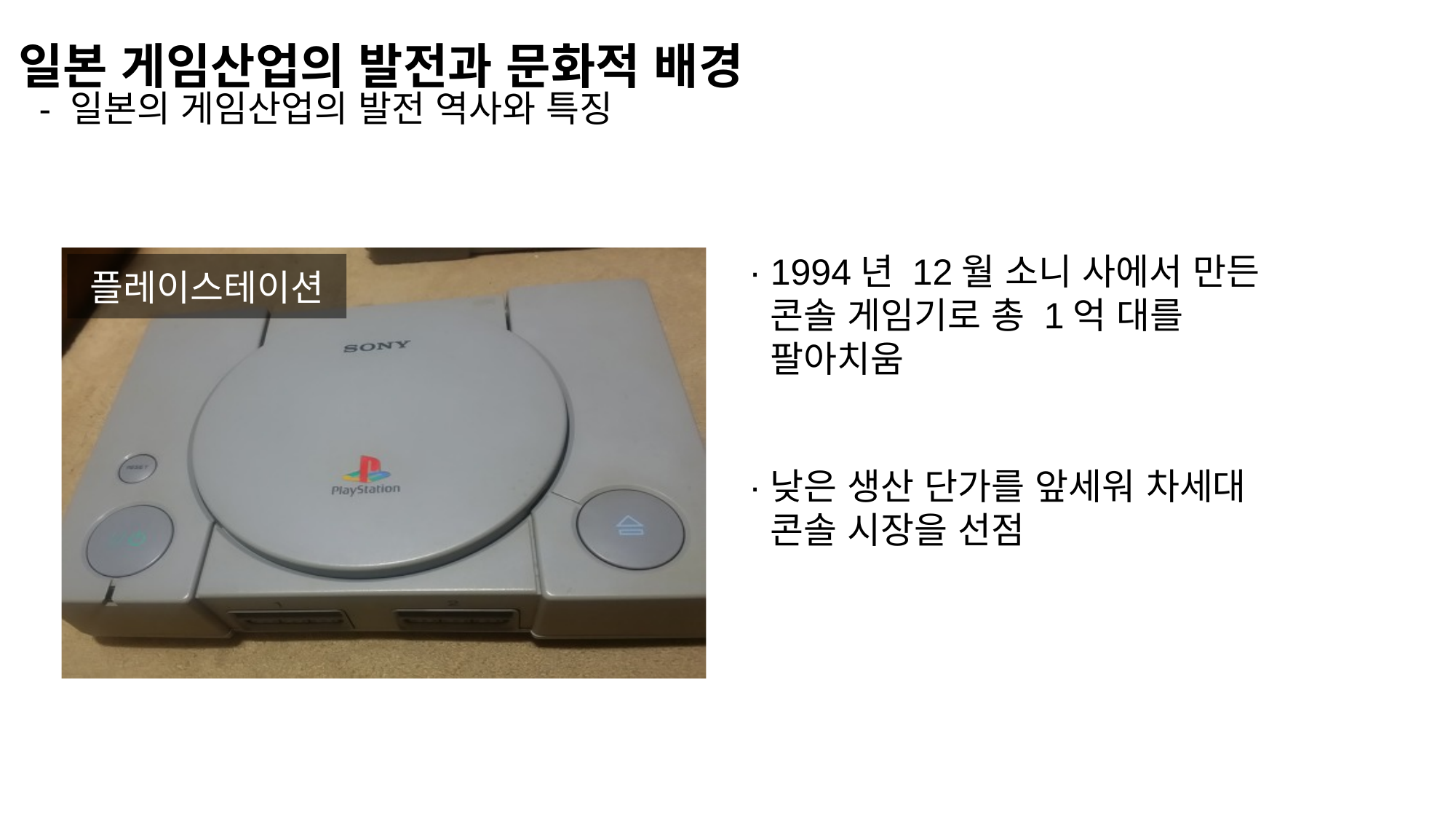

일본 게임산업의 발전과 문화적 배경
  - 일본의 게임산업의 발전 역사와 특징

플레이스테이션
·
1994년 12월 소니 사에서 만든
콘솔 게임기로 총 1억 대를
팔아치움
·
낮은 생산 단가를 앞세워 차세대
콘솔 시장을 선점